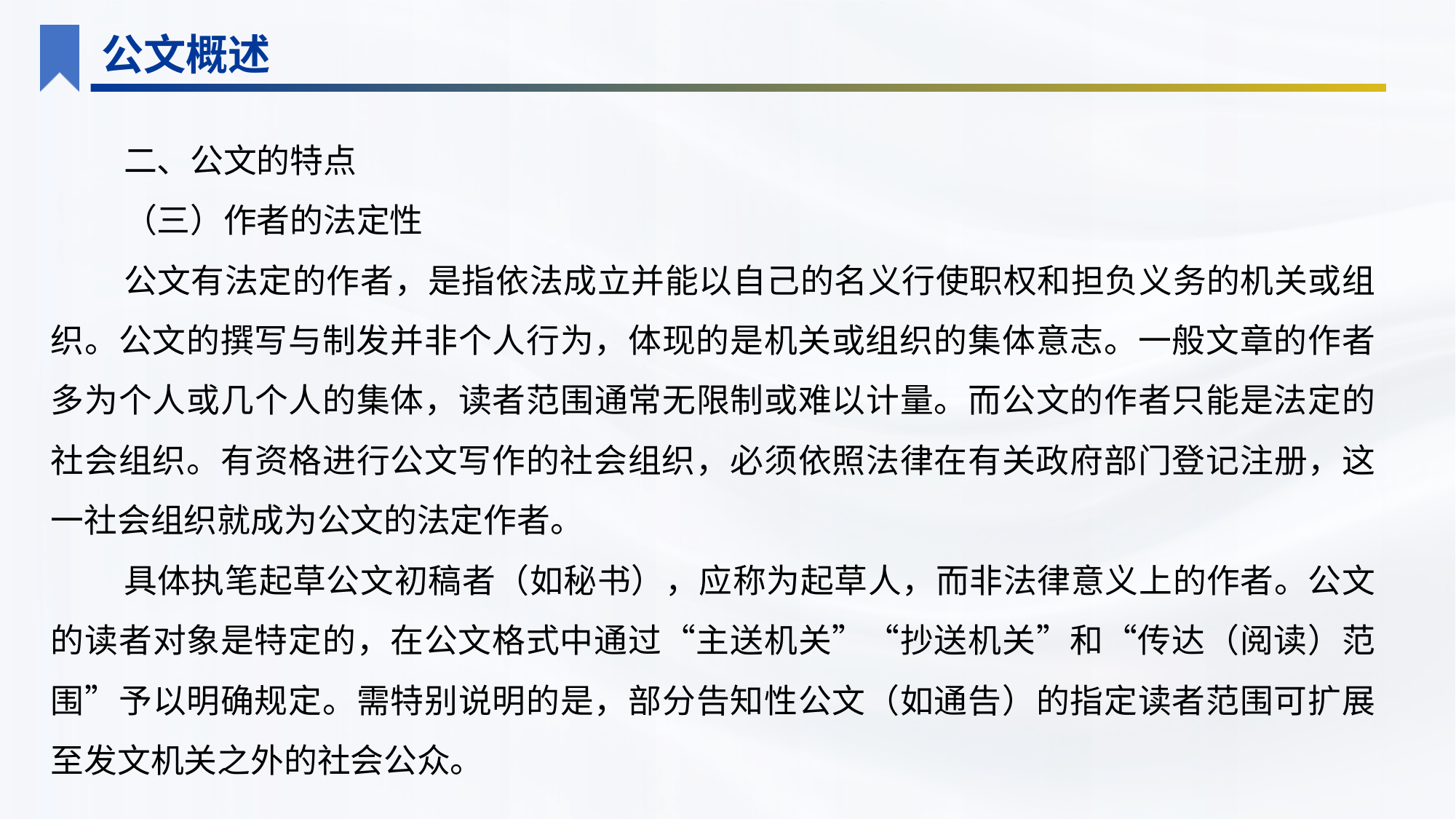

公文概述
二、公文的特点
（三）作者的法定性
公文有法定的作者，是指依法成立并能以自己的名义行使职权和担负义务的机关或组织。公文的撰写与制发并非个人行为，体现的是机关或组织的集体意志。一般文章的作者多为个人或几个人的集体，读者范围通常无限制或难以计量。而公文的作者只能是法定的社会组织。有资格进行公文写作的社会组织，必须依照法律在有关政府部门登记注册，这一社会组织就成为公文的法定作者。
具体执笔起草公文初稿者（如秘书），应称为起草人，而非法律意义上的作者。公文的读者对象是特定的，在公文格式中通过“主送机关”“抄送机关”和“传达（阅读）范围”予以明确规定。需特别说明的是，部分告知性公文（如通告）的指定读者范围可扩展至发文机关之外的社会公众。